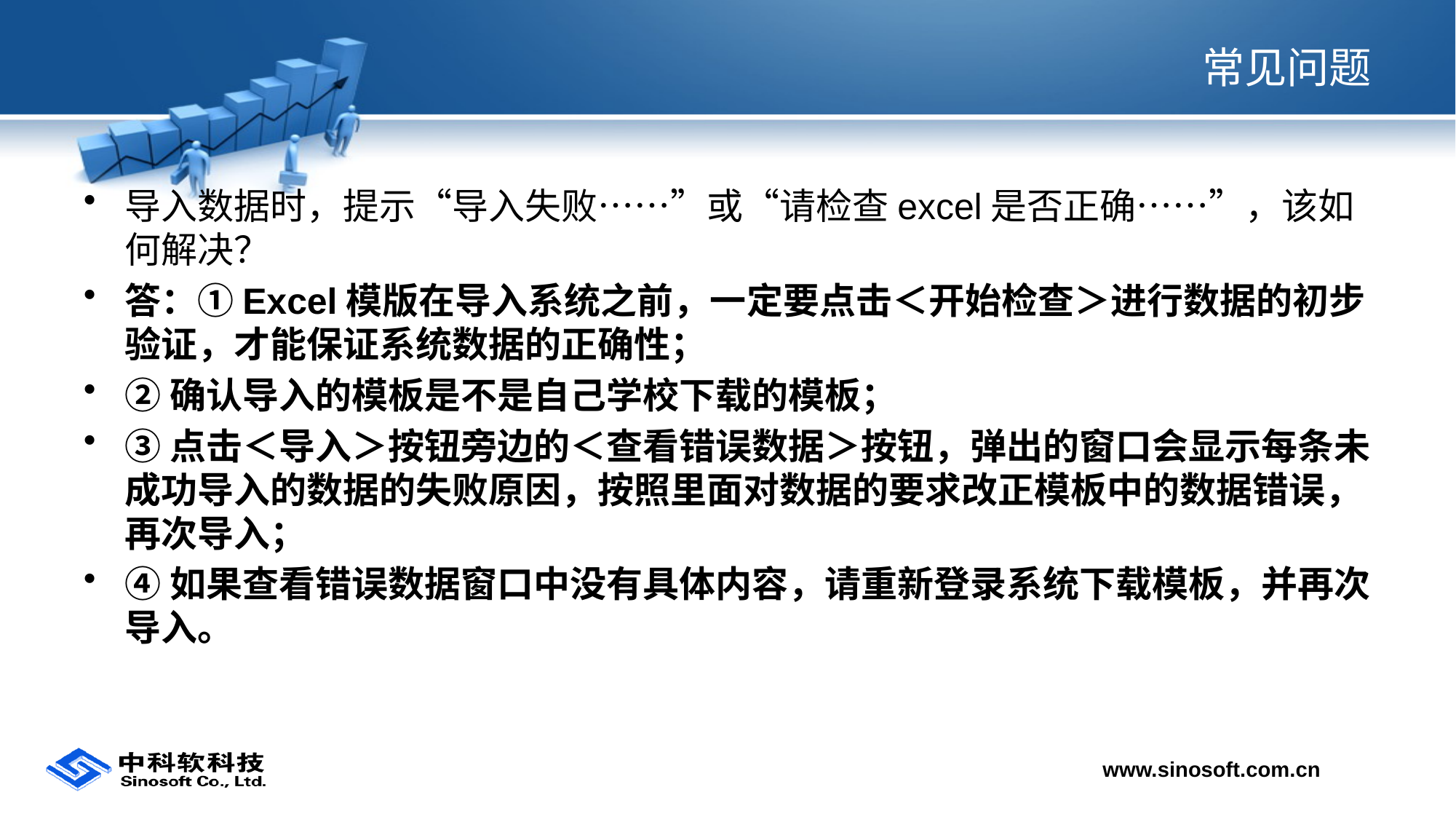

# 常见问题
导入数据时，提示“导入失败……”或“请检查excel是否正确……”，该如何解决？
答：①Excel模版在导入系统之前，一定要点击＜开始检查＞进行数据的初步验证，才能保证系统数据的正确性；
②确认导入的模板是不是自己学校下载的模板；
③点击＜导入＞按钮旁边的＜查看错误数据＞按钮，弹出的窗口会显示每条未成功导入的数据的失败原因，按照里面对数据的要求改正模板中的数据错误，再次导入；
④如果查看错误数据窗口中没有具体内容，请重新登录系统下载模板，并再次导入。